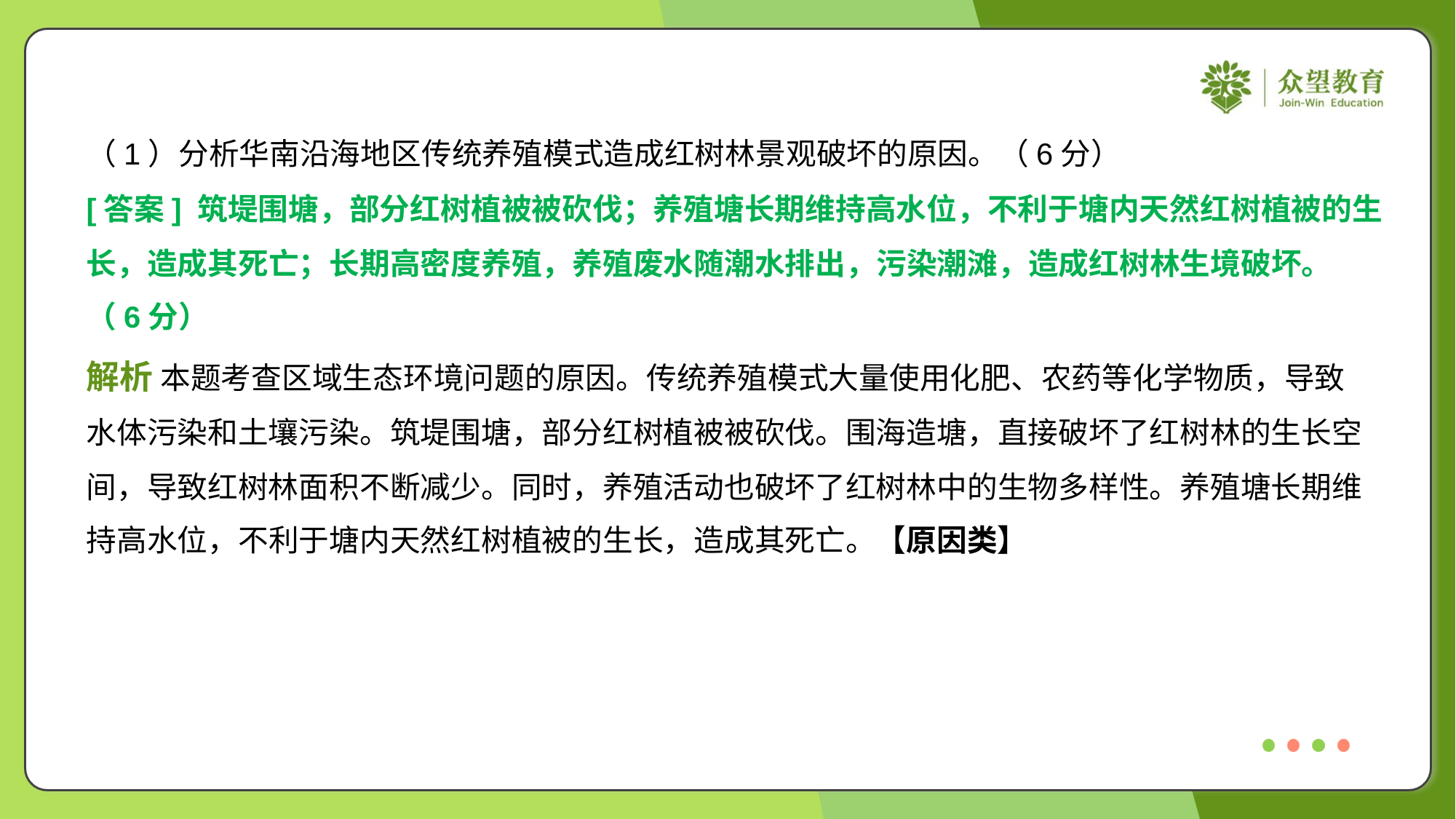

（1）分析华南沿海地区传统养殖模式造成红树林景观破坏的原因。（6分）
[答案] 筑堤围塘，部分红树植被被砍伐；养殖塘长期维持高水位，不利于塘内天然红树植被的生
长，造成其死亡；长期高密度养殖，养殖废水随潮水排出，污染潮滩，造成红树林生境破坏。
（6分）
解析 本题考查区域生态环境问题的原因。传统养殖模式大量使用化肥、农药等化学物质，导致
水体污染和土壤污染。筑堤围塘，部分红树植被被砍伐。围海造塘，直接破坏了红树林的生长空
间，导致红树林面积不断减少。同时，养殖活动也破坏了红树林中的生物多样性。养殖塘长期维
持高水位，不利于塘内天然红树植被的生长，造成其死亡。【原因类】